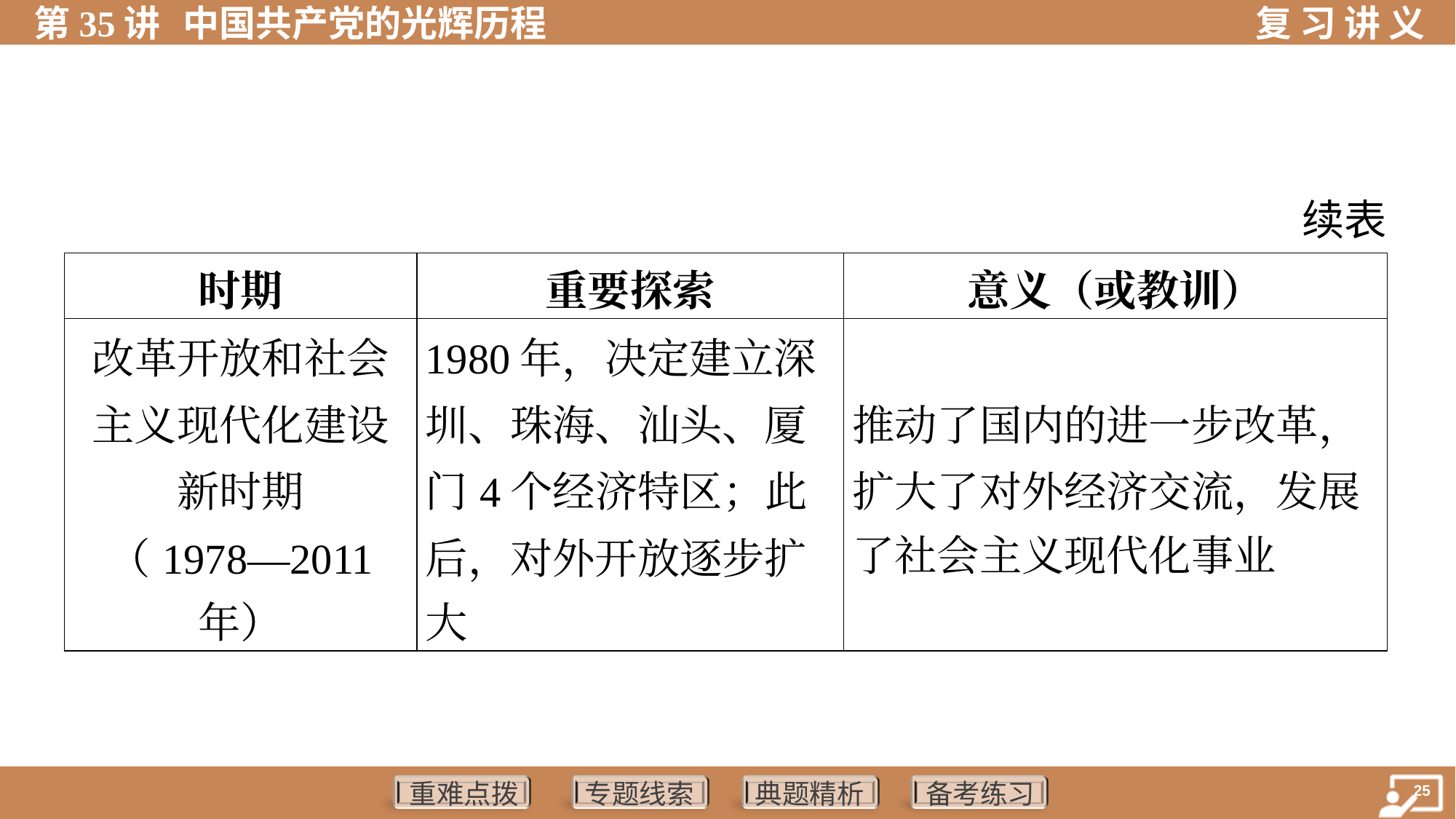

续表
| 时期 | 重要探索 | 意义（或教训） |
| --- | --- | --- |
| 改革开放和社会 主义现代化建设 新时期 （1978—2011 年） | 1980年，决定建立深 圳、珠海、汕头、厦 门4个经济特区；此 后，对外开放逐步扩 大 | 推动了国内的进一步改革， 扩大了对外经济交流，发展 了社会主义现代化事业 |